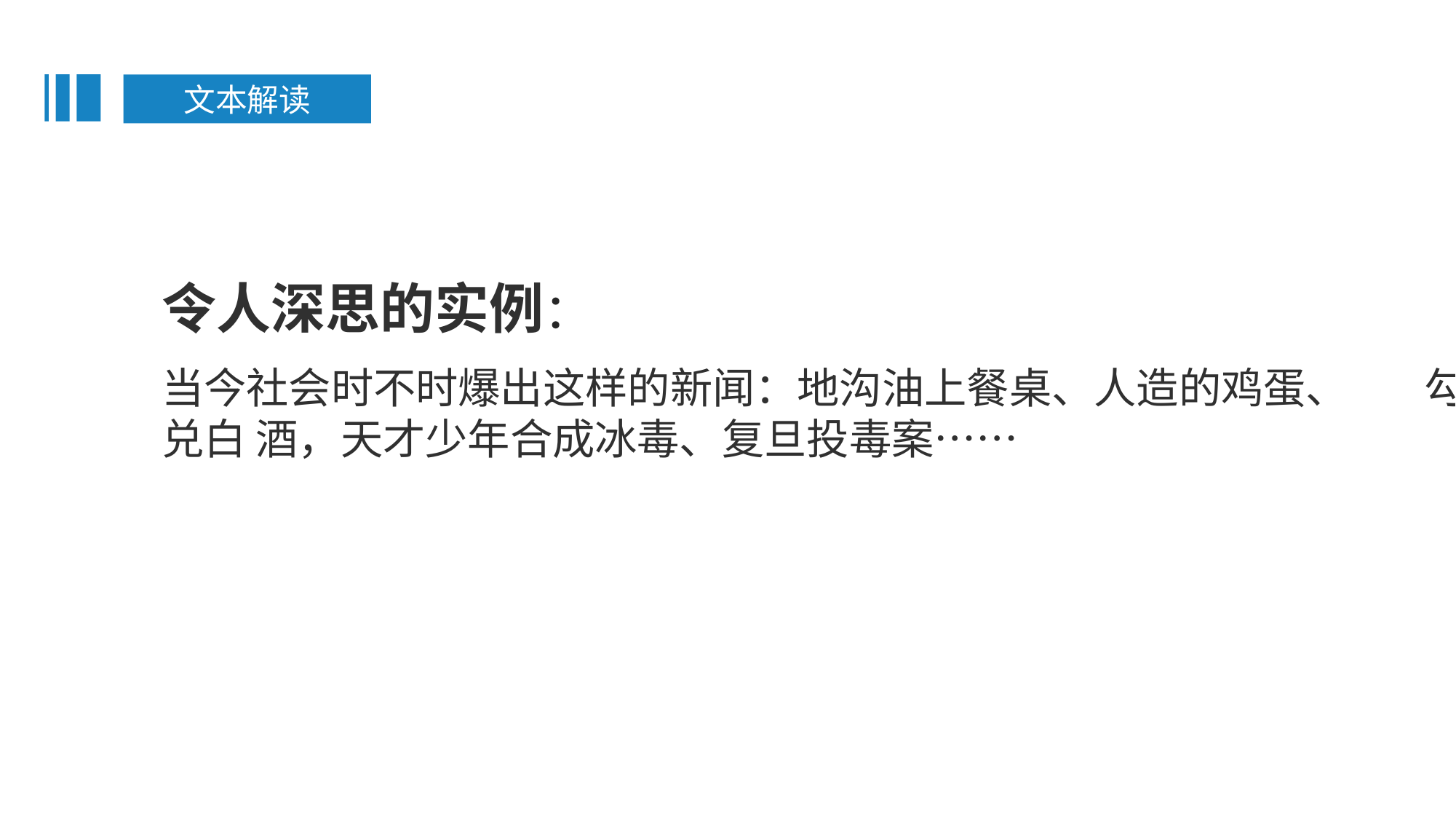

文本解读
令人深思的实例：
当今社会时不时爆出这样的新闻：地沟油上餐桌、人造的鸡蛋、        勾兑白 酒，天才少年合成冰毒、复旦投毒案……